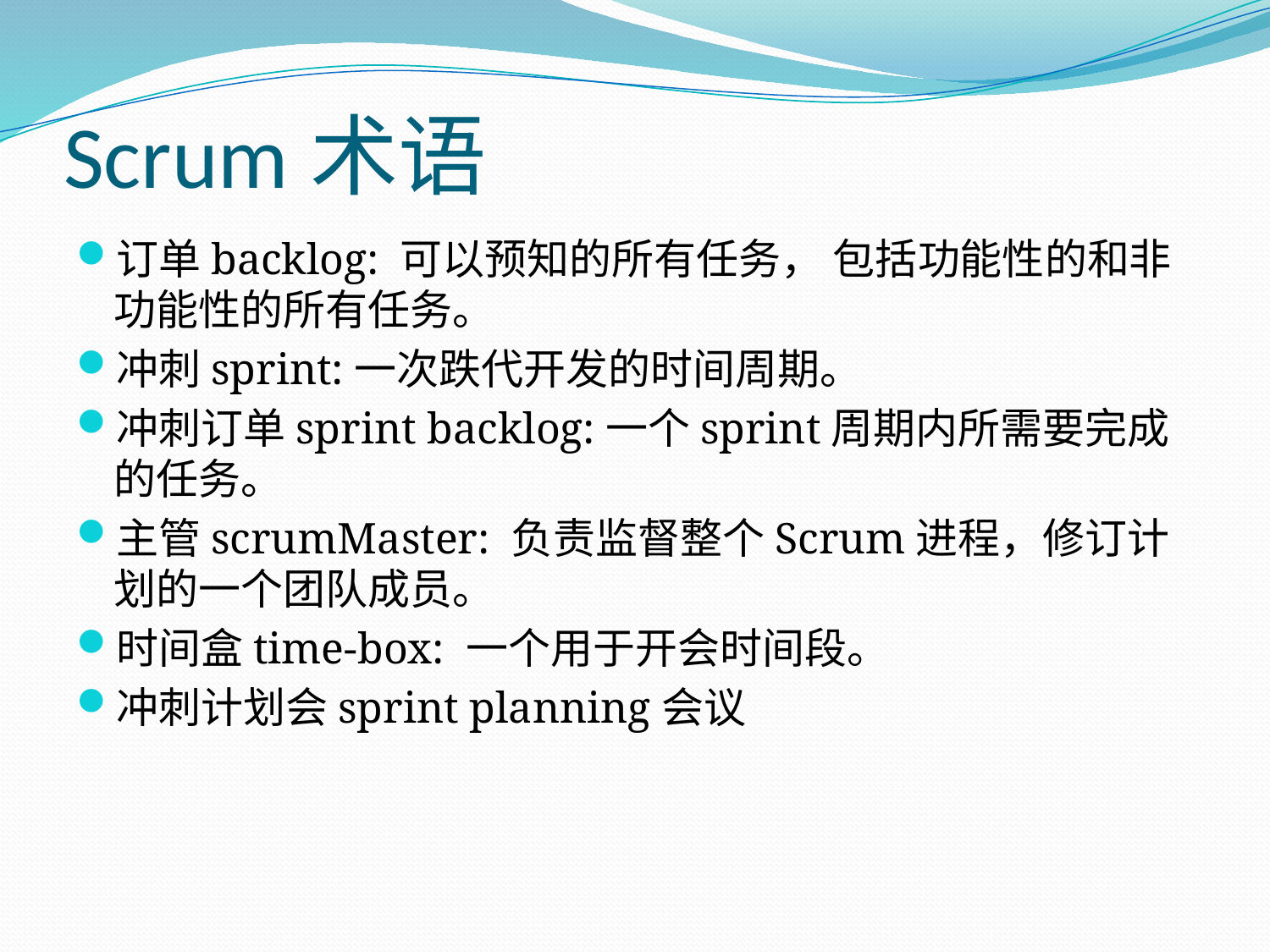

# Scrum术语
订单backlog: 可以预知的所有任务， 包括功能性的和非功能性的所有任务。
冲刺sprint:一次跌代开发的时间周期。
冲刺订单sprint backlog:一个sprint周期内所需要完成的任务。
主管scrumMaster: 负责监督整个Scrum进程，修订计划的一个团队成员。
时间盒time-box: 一个用于开会时间段。
冲刺计划会sprint planning会议